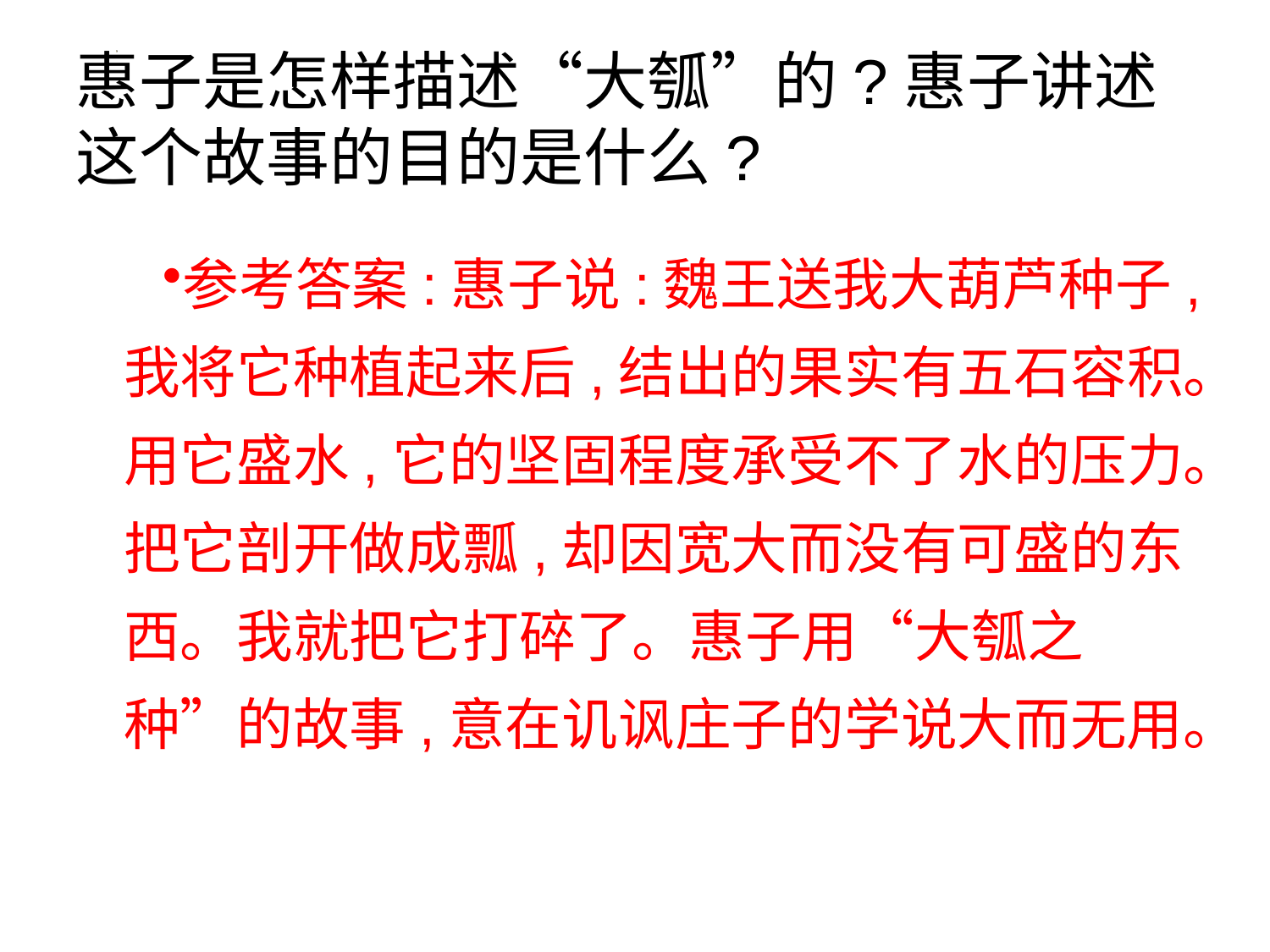

# 惠子是怎样描述“大瓠”的?惠子讲述这个故事的目的是什么?
参考答案:惠子说:魏王送我大葫芦种子,我将它种植起来后,结出的果实有五石容积。用它盛水,它的坚固程度承受不了水的压力。把它剖开做成瓢,却因宽大而没有可盛的东西。我就把它打碎了。惠子用“大瓠之种”的故事,意在讥讽庄子的学说大而无用。